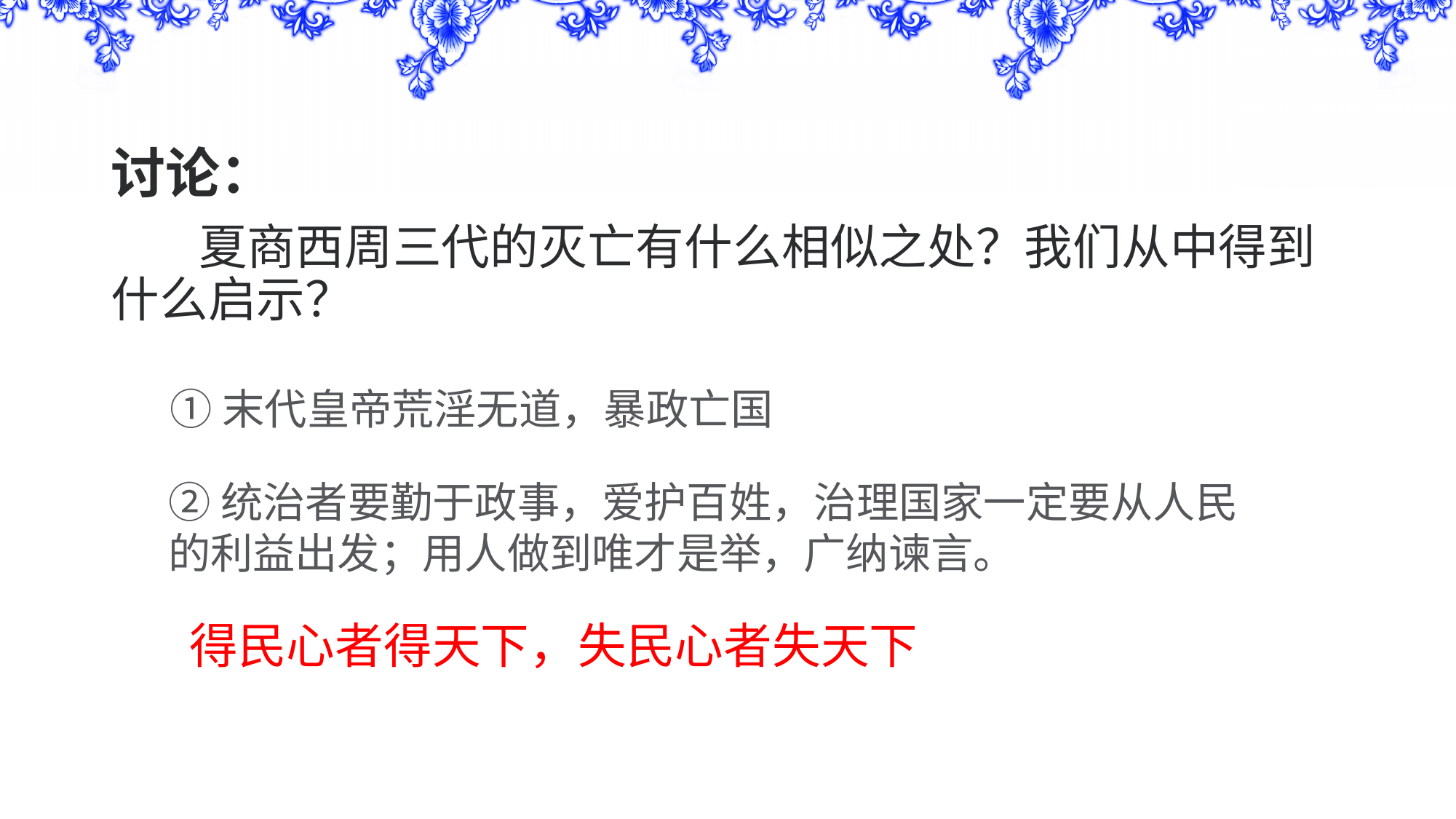

# 讨论：
       夏商西周三代的灭亡有什么相似之处？我们从中得到什么启示？
①末代皇帝荒淫无道，暴政亡国
②统治者要勤于政事，爱护百姓，治理国家一定要从人民的利益出发；用人做到唯才是举，广纳谏言。
得民心者得天下，失民心者失天下